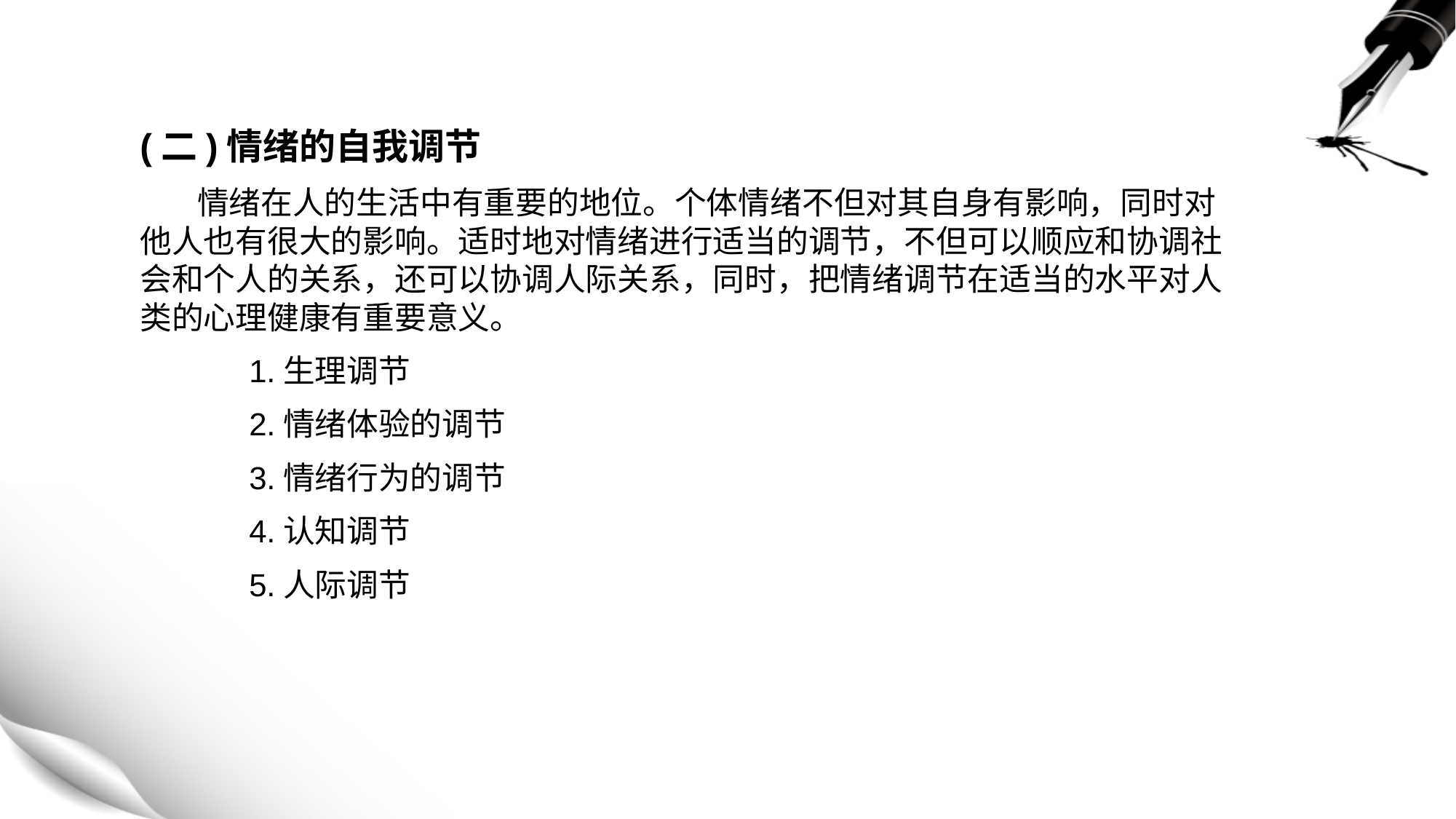

(二)情绪的自我调节
       情绪在人的生活中有重要的地位。个体情绪不但对其自身有影响，同时对他人也有很大的影响。适时地对情绪进行适当的调节，不但可以顺应和协调社会和个人的关系，还可以协调人际关系，同时，把情绪调节在适当的水平对人类的心理健康有重要意义。
	1.生理调节
	2.情绪体验的调节
	3.情绪行为的调节
	4.认知调节
	5.人际调节